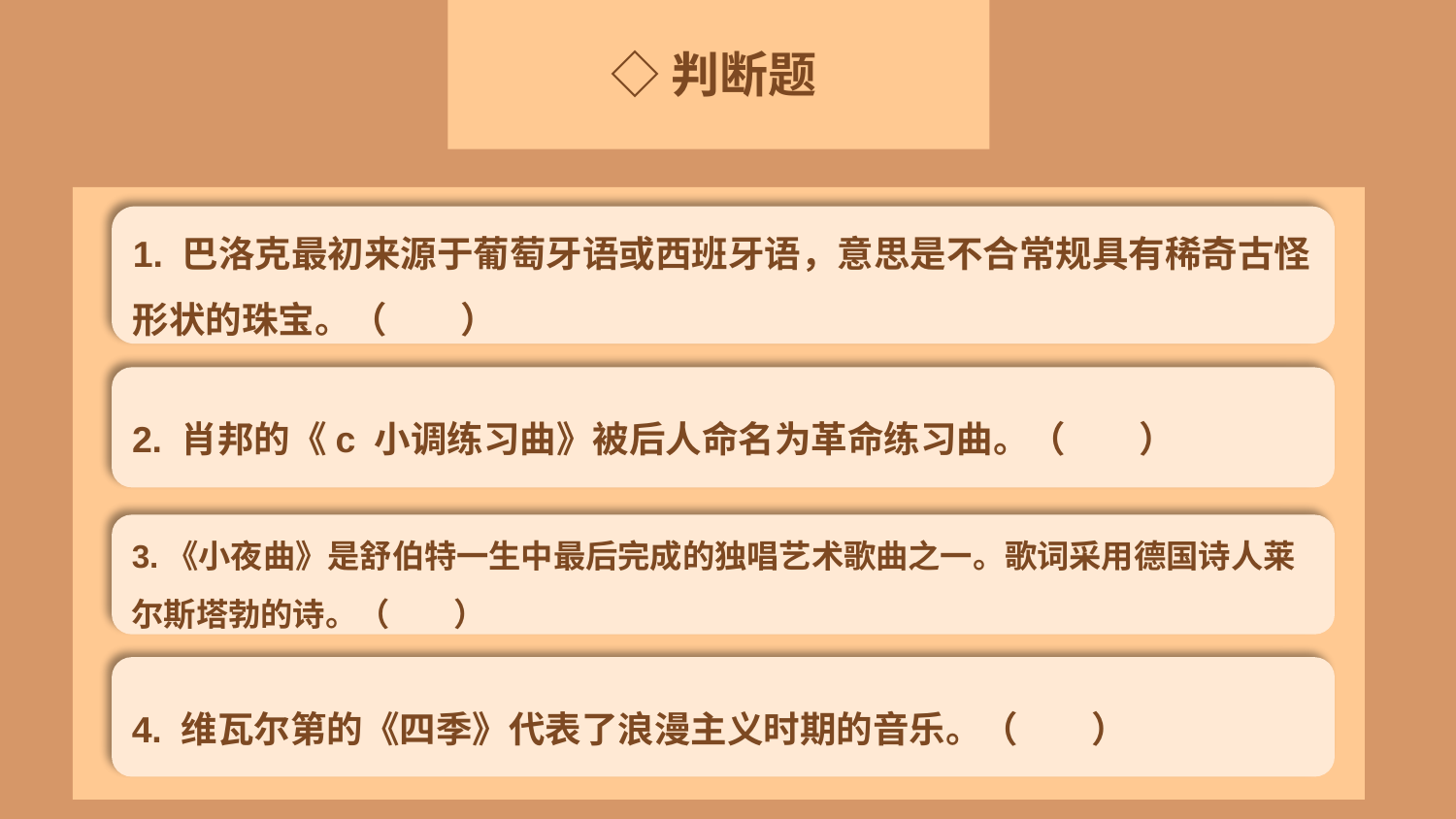

◇判断题

1. 巴洛克最初来源于葡萄牙语或西班牙语，意思是不合常规具有稀奇古怪形状的珠宝。（　　）
2. 肖邦的《c 小调练习曲》被后人命名为革命练习曲。（　　）
3.《小夜曲》是舒伯特一生中最后完成的独唱艺术歌曲之一。歌词采用德国诗人莱尔斯塔勃的诗。（　　）
4. 维瓦尔第的《四季》代表了浪漫主义时期的音乐。（　　）